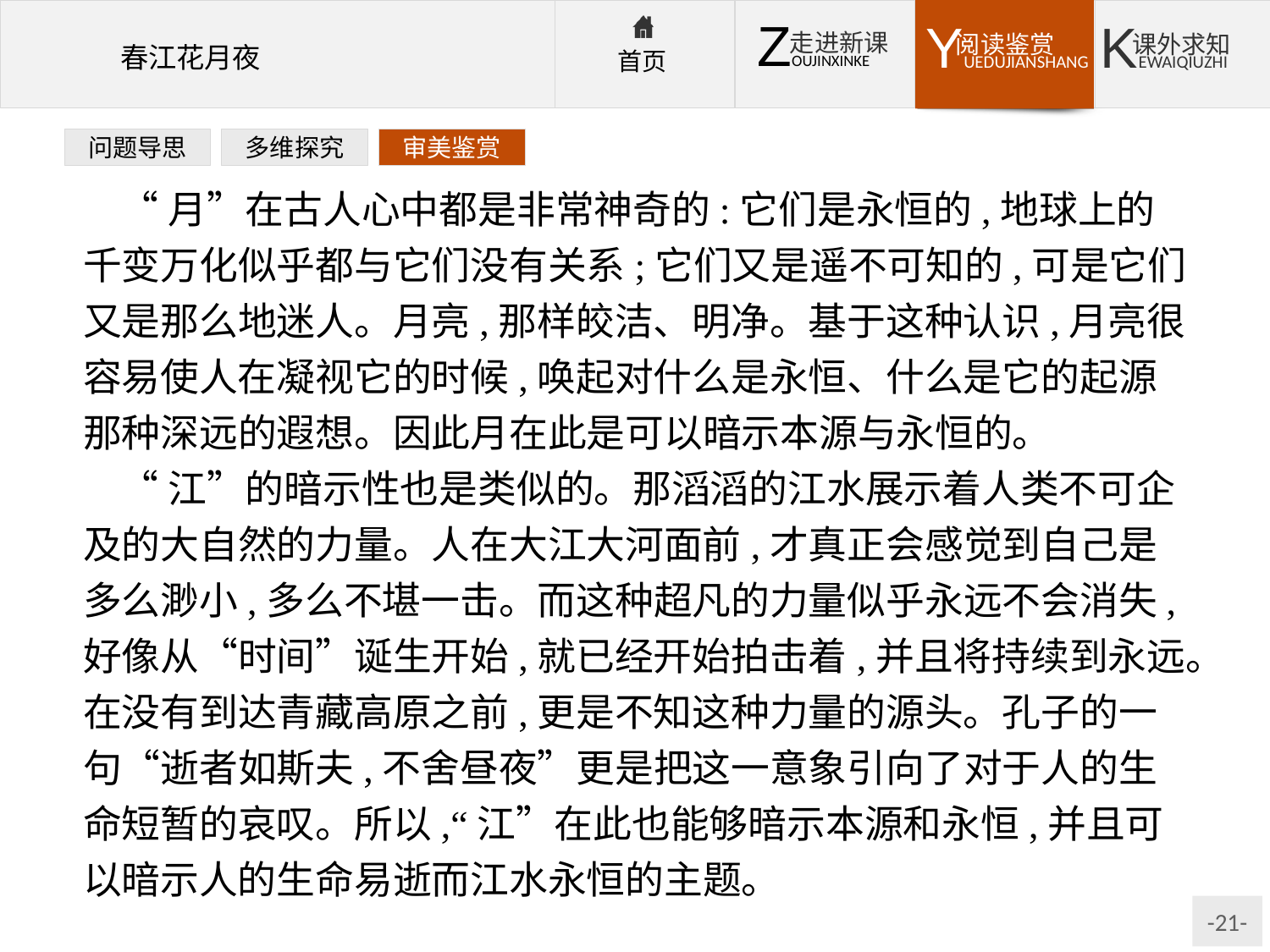

问题导思
多维探究
审美鉴赏
“月”在古人心中都是非常神奇的:它们是永恒的,地球上的千变万化似乎都与它们没有关系;它们又是遥不可知的,可是它们又是那么地迷人。月亮,那样皎洁、明净。基于这种认识,月亮很容易使人在凝视它的时候,唤起对什么是永恒、什么是它的起源那种深远的遐想。因此月在此是可以暗示本源与永恒的。
“江”的暗示性也是类似的。那滔滔的江水展示着人类不可企及的大自然的力量。人在大江大河面前,才真正会感觉到自己是多么渺小,多么不堪一击。而这种超凡的力量似乎永远不会消失,好像从“时间”诞生开始,就已经开始拍击着,并且将持续到永远。在没有到达青藏高原之前,更是不知这种力量的源头。孔子的一句“逝者如斯夫,不舍昼夜”更是把这一意象引向了对于人的生命短暂的哀叹。所以,“江”在此也能够暗示本源和永恒,并且可以暗示人的生命易逝而江水永恒的主题。